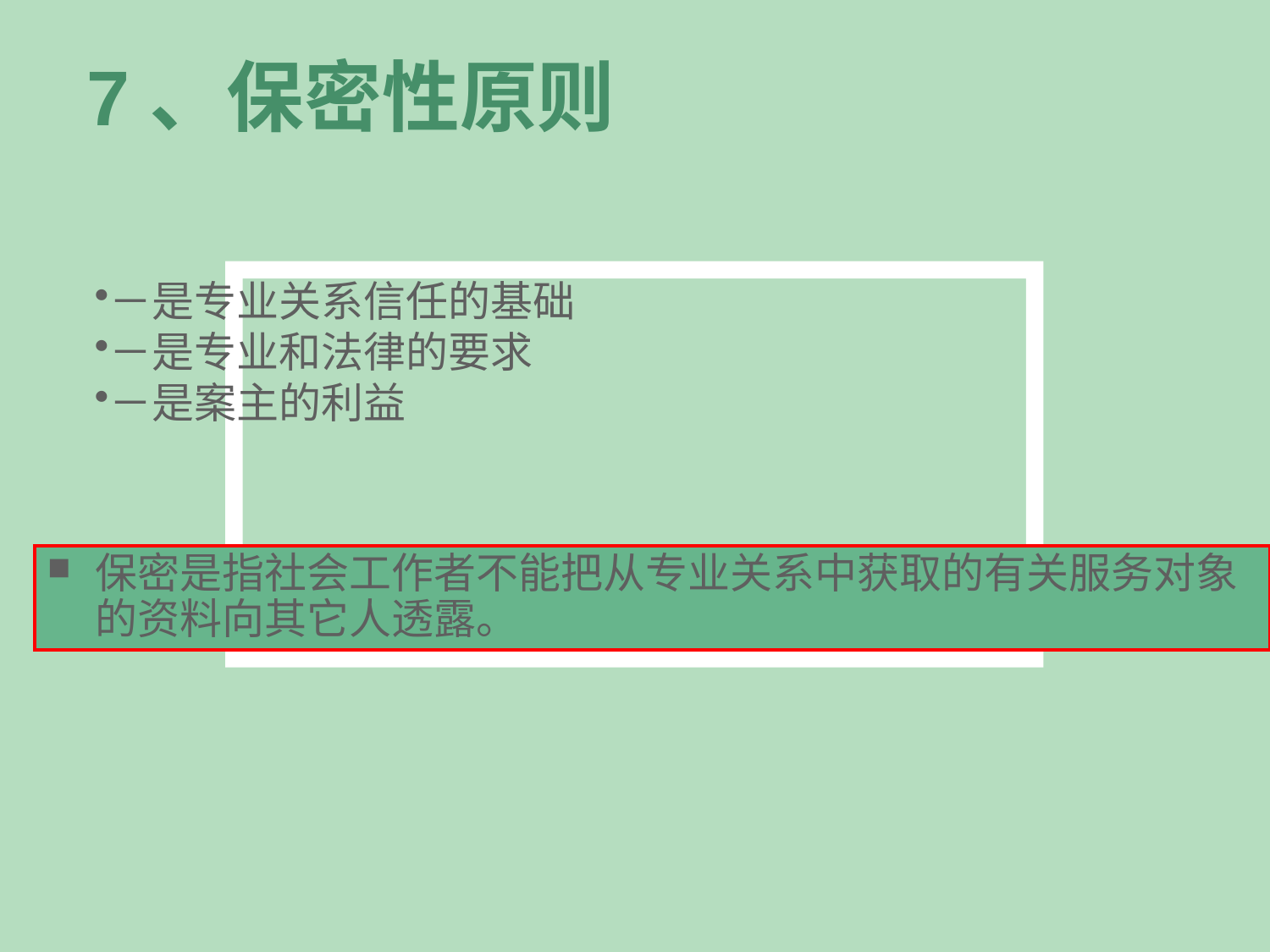

# 7、保密性原则
－是专业关系信任的基础
－是专业和法律的要求
－是案主的利益
保密是指社会工作者不能把从专业关系中获取的有关服务对象的资料向其它人透露。